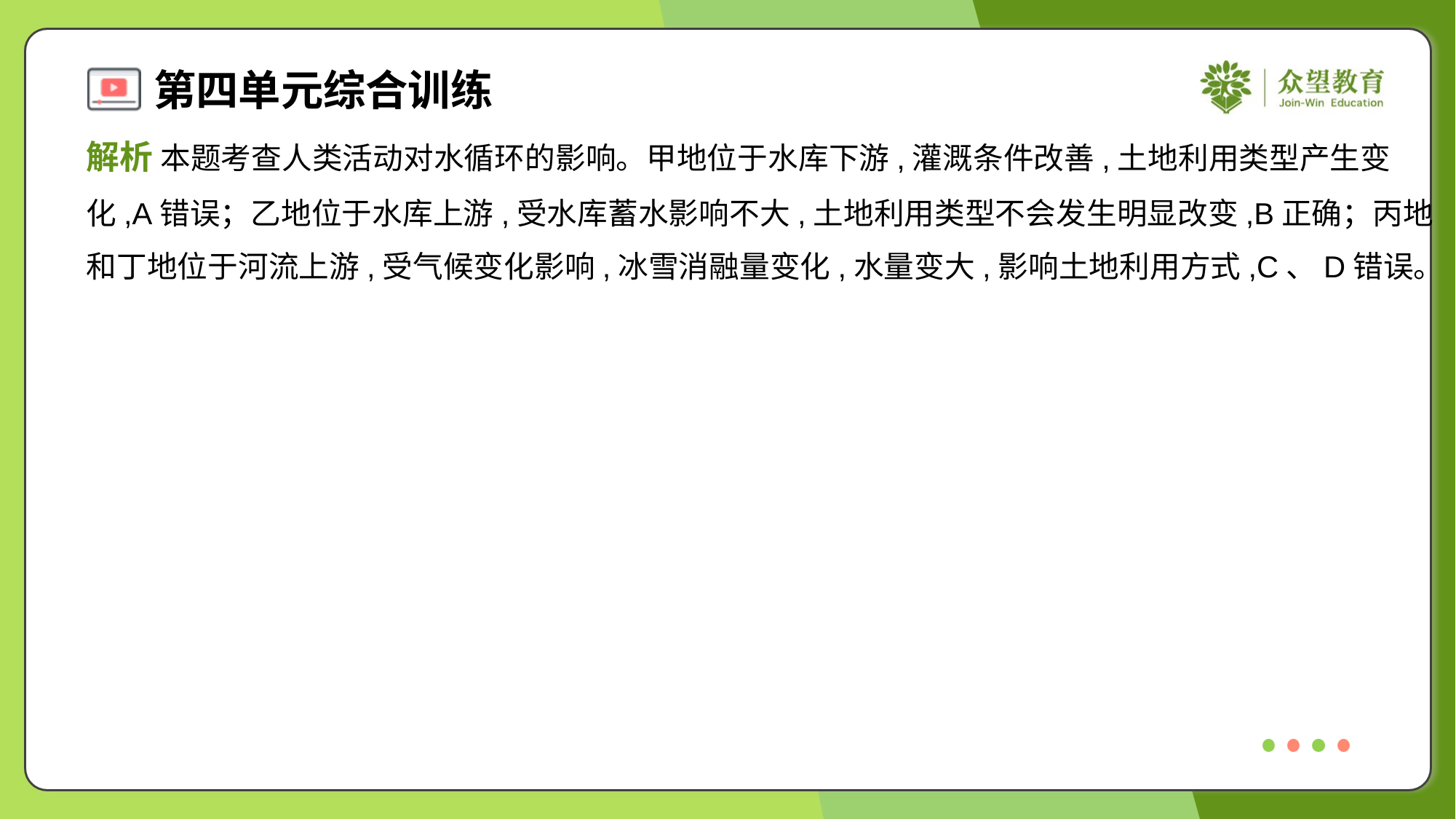

解析 本题考查人类活动对水循环的影响。甲地位于水库下游,灌溉条件改善,土地利用类型产生变
化,A错误；乙地位于水库上游,受水库蓄水影响不大,土地利用类型不会发生明显改变,B正确；丙地
和丁地位于河流上游,受气候变化影响,冰雪消融量变化,水量变大,影响土地利用方式,C、D错误。